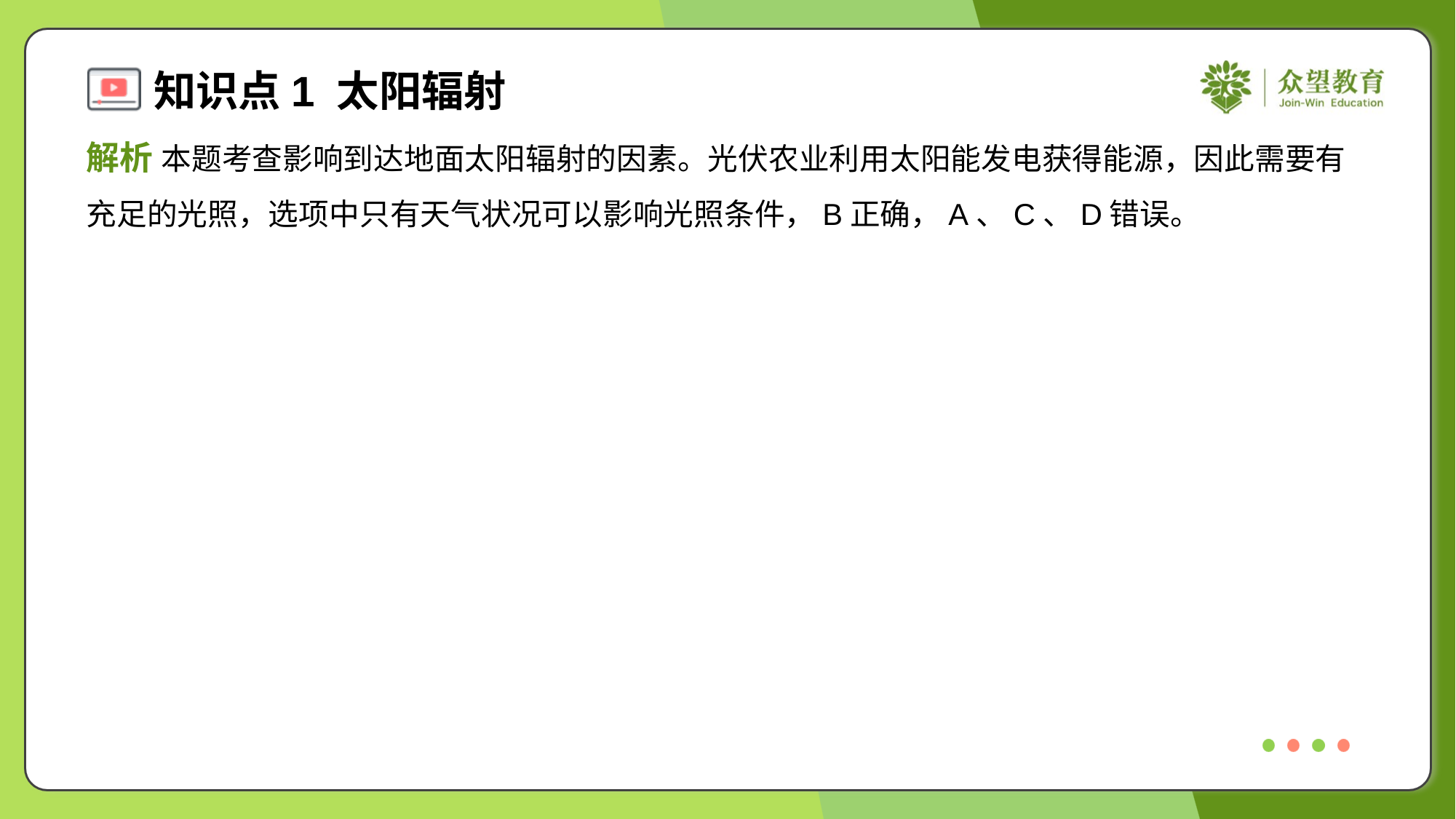

解析 本题考查影响到达地面太阳辐射的因素。光伏农业利用太阳能发电获得能源，因此需要有
充足的光照，选项中只有天气状况可以影响光照条件，B正确，A、C、D错误。